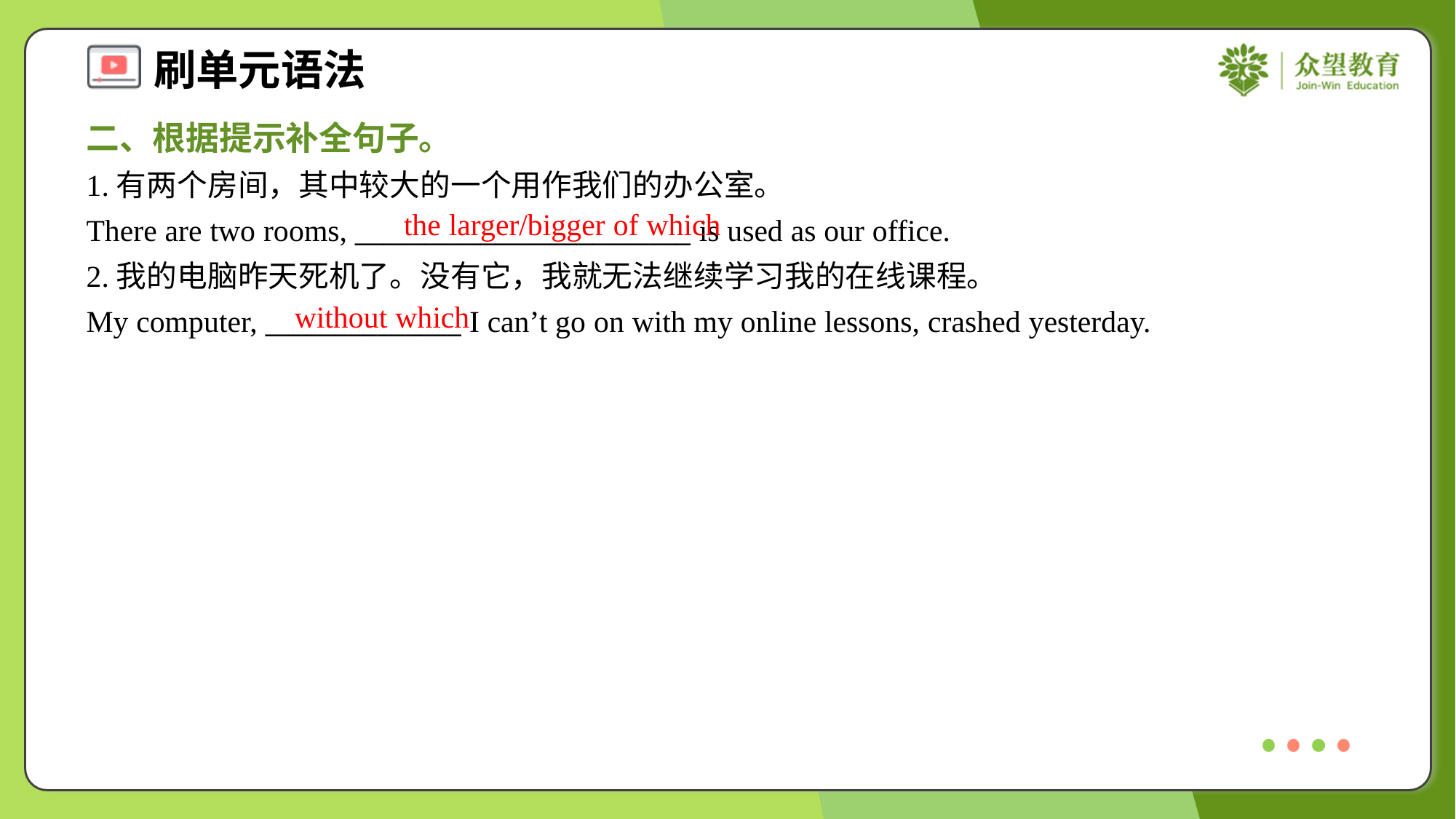

二、根据提示补全句子。
1.有两个房间，其中较大的一个用作我们的办公室。
There are two rooms, ________________________ is used as our office.
2.我的电脑昨天死机了。没有它，我就无法继续学习我的在线课程。
My computer, ______________ I can’t go on with my online lessons, crashed yesterday.
the larger/bigger of which
without which